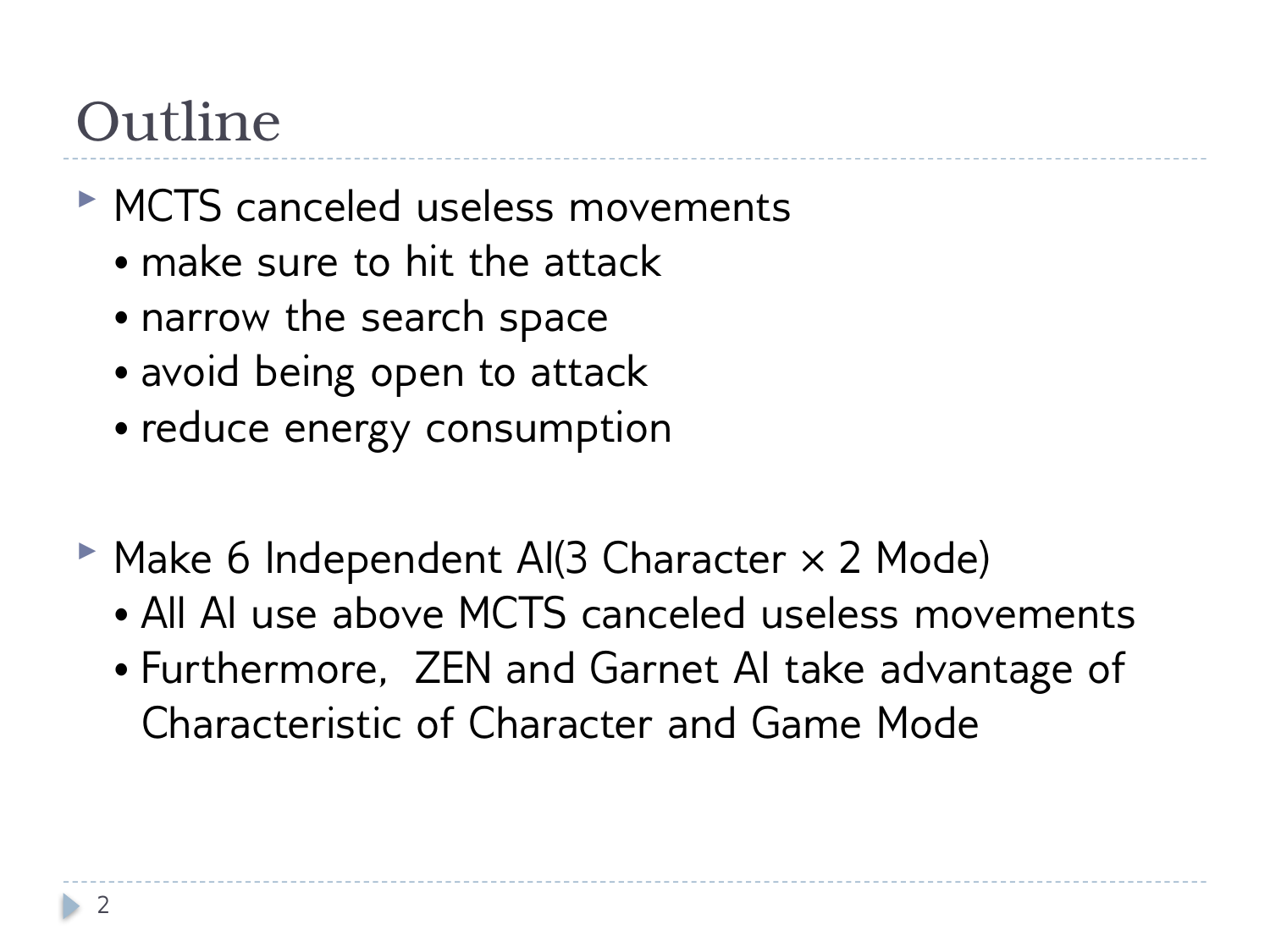

# Outline
MCTS canceled useless movements
・make sure to hit the attack
・narrow the search space
・avoid being open to attack
・reduce energy consumption

Make 6 Independent AI(3 Character × 2 Mode)
・All AI use above MCTS canceled useless movements
・Furthermore,  ZEN and Garnet AI take advantage of
  Characteristic of Character and Game Mode
2